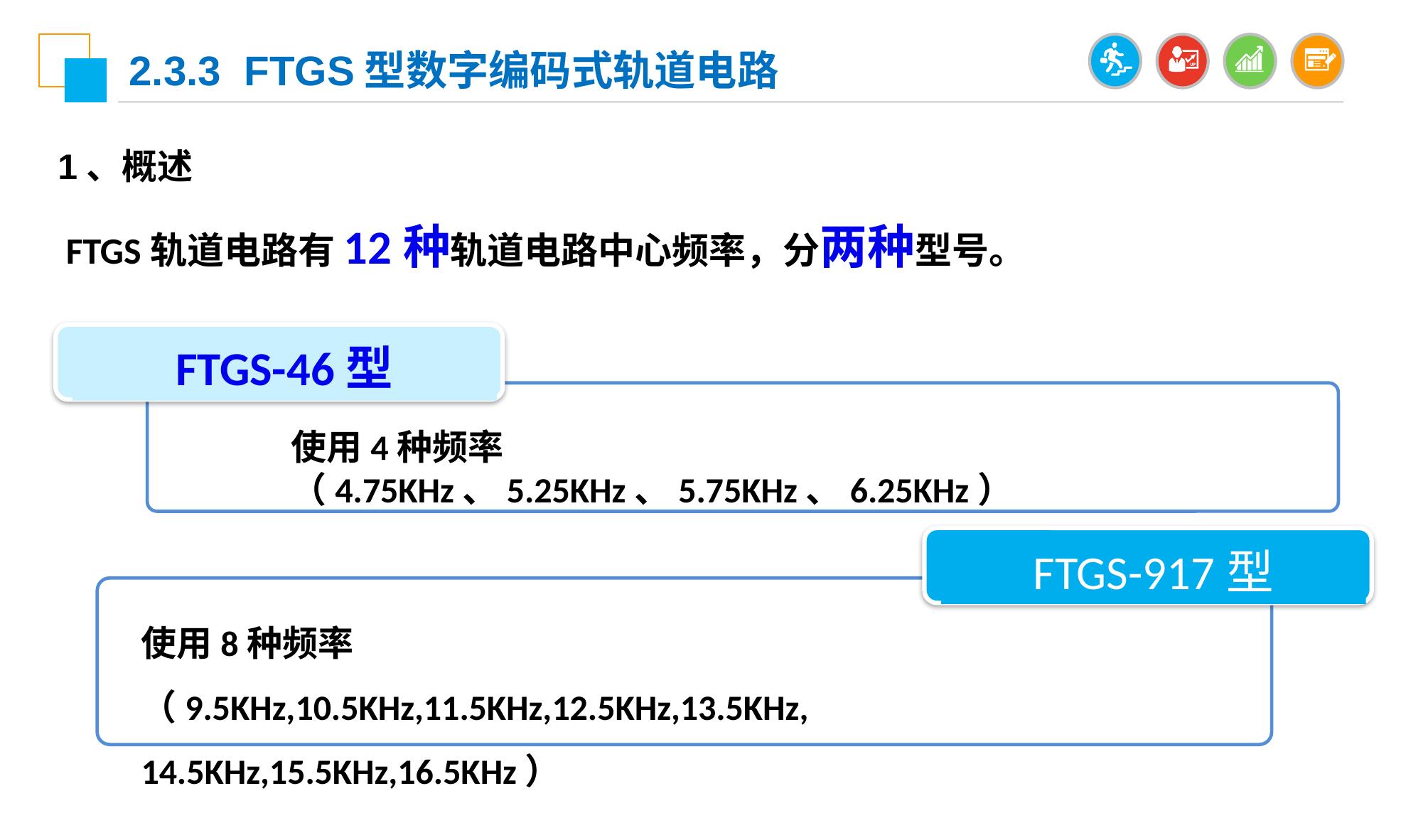

2.3.3  FTGS型数字编码式轨道电路
1、概述
FTGS轨道电路有12种轨道电路中心频率，分两种型号。

FTGS-46型

使用4种频率（4.75KHz、5.25KHz、5.75KHz、6.25KHz）

FTGS-917型

使用8种频率
（9.5KHz,10.5KHz,11.5KHz,12.5KHz,13.5KHz, 14.5KHz,15.5KHz,16.5KHz）